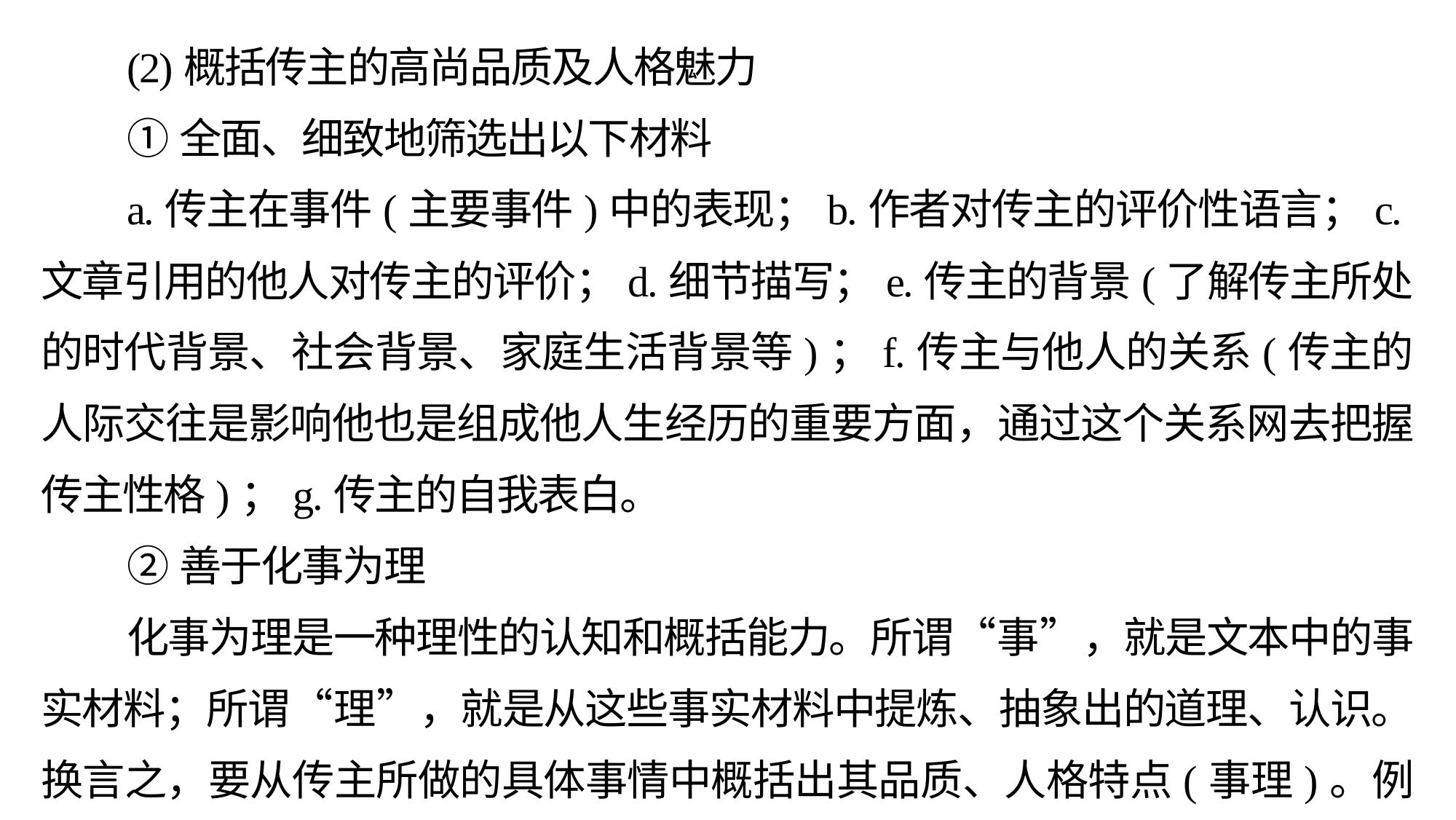

(2)概括传主的高尚品质及人格魅力
①全面、细致地筛选出以下材料
a.传主在事件(主要事件)中的表现；b.作者对传主的评价性语言；c.文章引用的他人对传主的评价；d.细节描写；e.传主的背景(了解传主所处的时代背景、社会背景、家庭生活背景等)；f.传主与他人的关系(传主的人际交往是影响他也是组成他人生经历的重要方面，通过这个关系网去把握传主性格)；g.传主的自我表白。
②善于化事为理
化事为理是一种理性的认知和概括能力。所谓“事”，就是文本中的事实材料；所谓“理”，就是从这些事实材料中提炼、抽象出的道理、认识。换言之，要从传主所做的具体事情中概括出其品质、人格特点(事理)。例如：